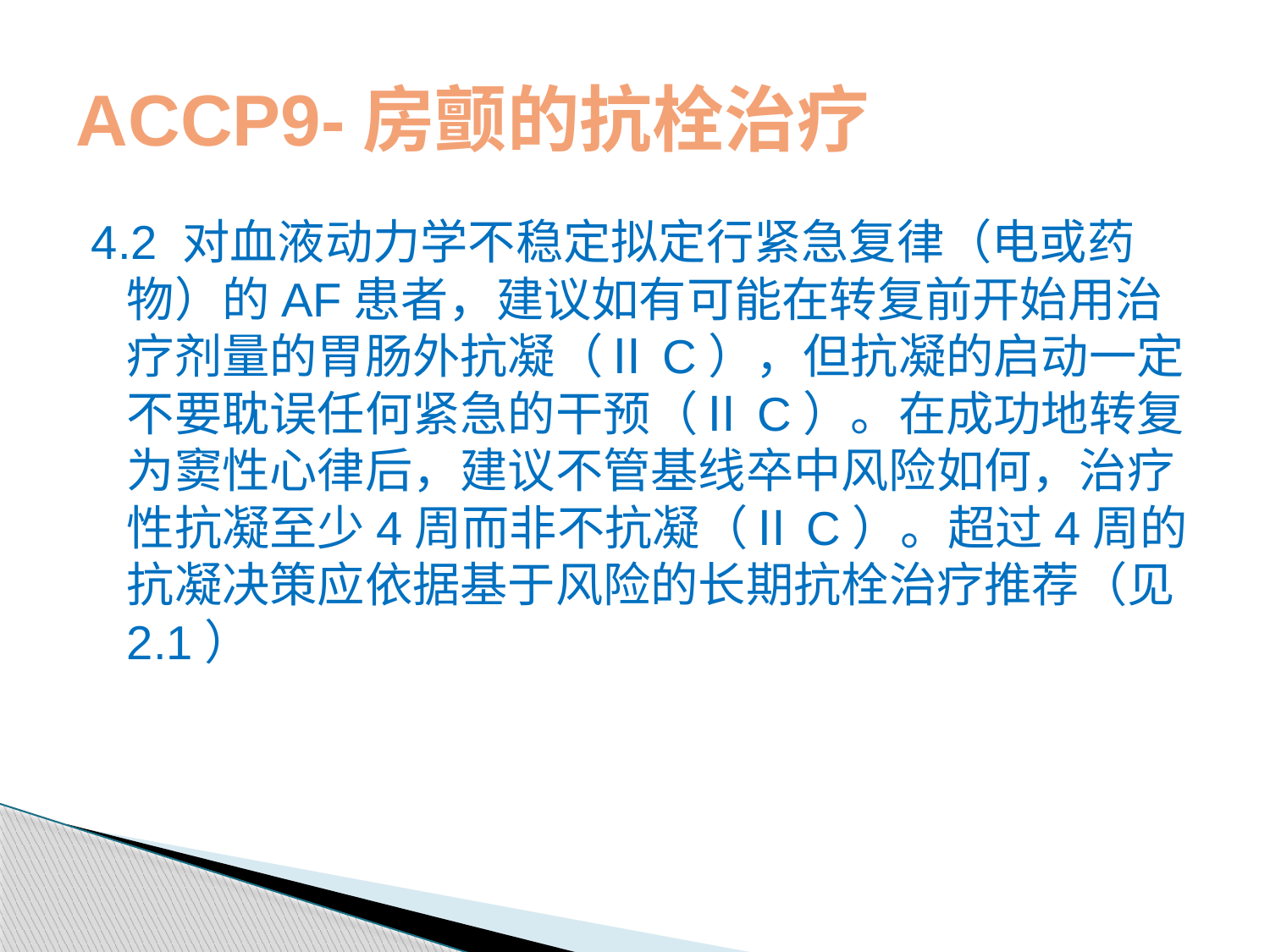

# ACCP9-房颤的抗栓治疗
4.2 对血液动力学不稳定拟定行紧急复律（电或药物）的AF患者，建议如有可能在转复前开始用治疗剂量的胃肠外抗凝（ⅡC），但抗凝的启动一定不要耽误任何紧急的干预（ⅡC）。在成功地转复为窦性心律后，建议不管基线卒中风险如何，治疗性抗凝至少4周而非不抗凝（ⅡC）。超过4周的抗凝决策应依据基于风险的长期抗栓治疗推荐（见2.1）